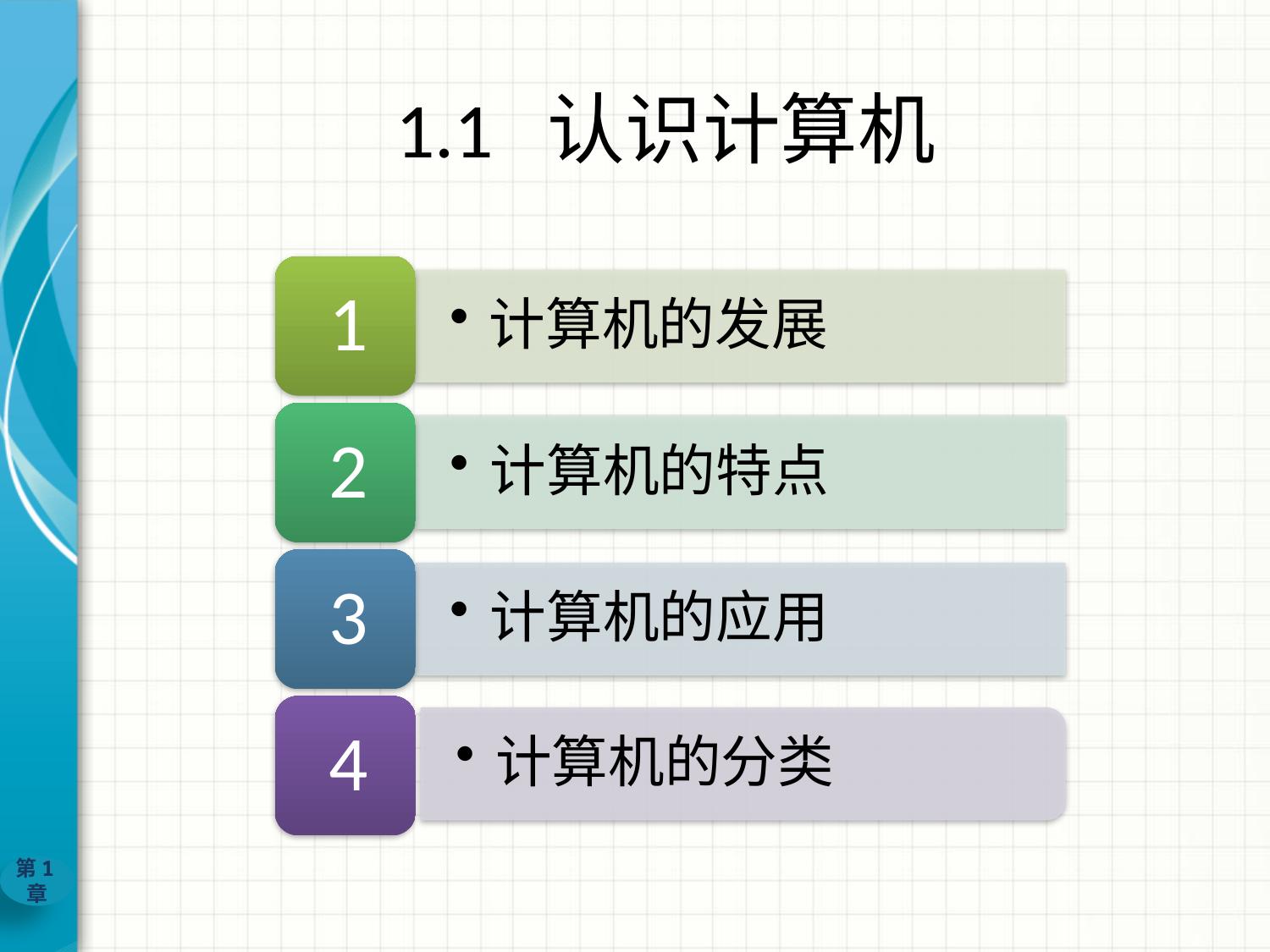

# 1.1  认识计算机
计算机的发展
1
计算机的特点
2
计算机的应用
3
计算机的分类
4